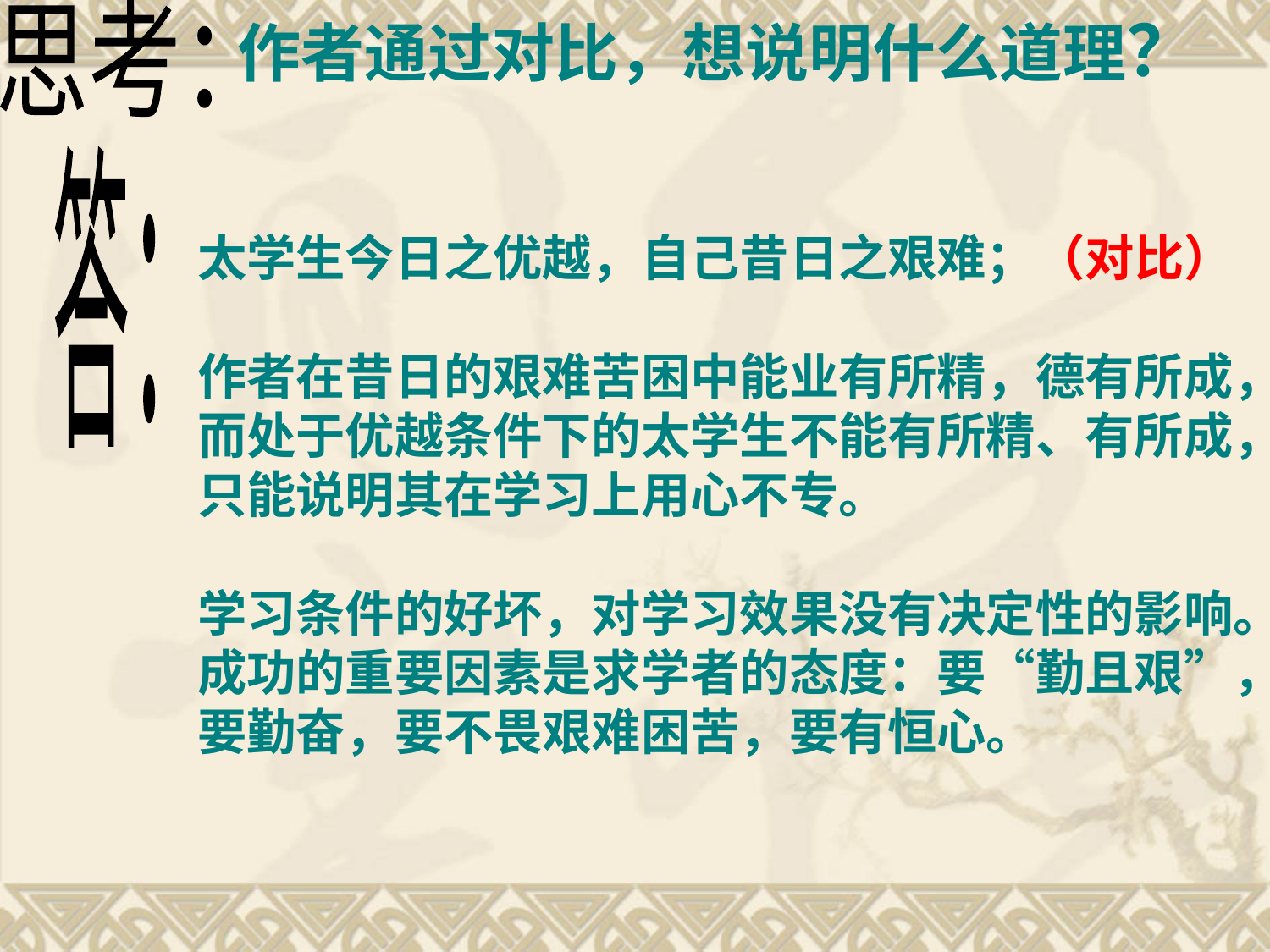

思考：
作者通过对比，想说明什么道理？
答：
太学生今日之优越，自己昔日之艰难；（对比）

作者在昔日的艰难苦困中能业有所精，德有所成，而处于优越条件下的太学生不能有所精、有所成，只能说明其在学习上用心不专。

学习条件的好坏，对学习效果没有决定性的影响。成功的重要因素是求学者的态度：要“勤且艰”，要勤奋，要不畏艰难困苦，要有恒心。